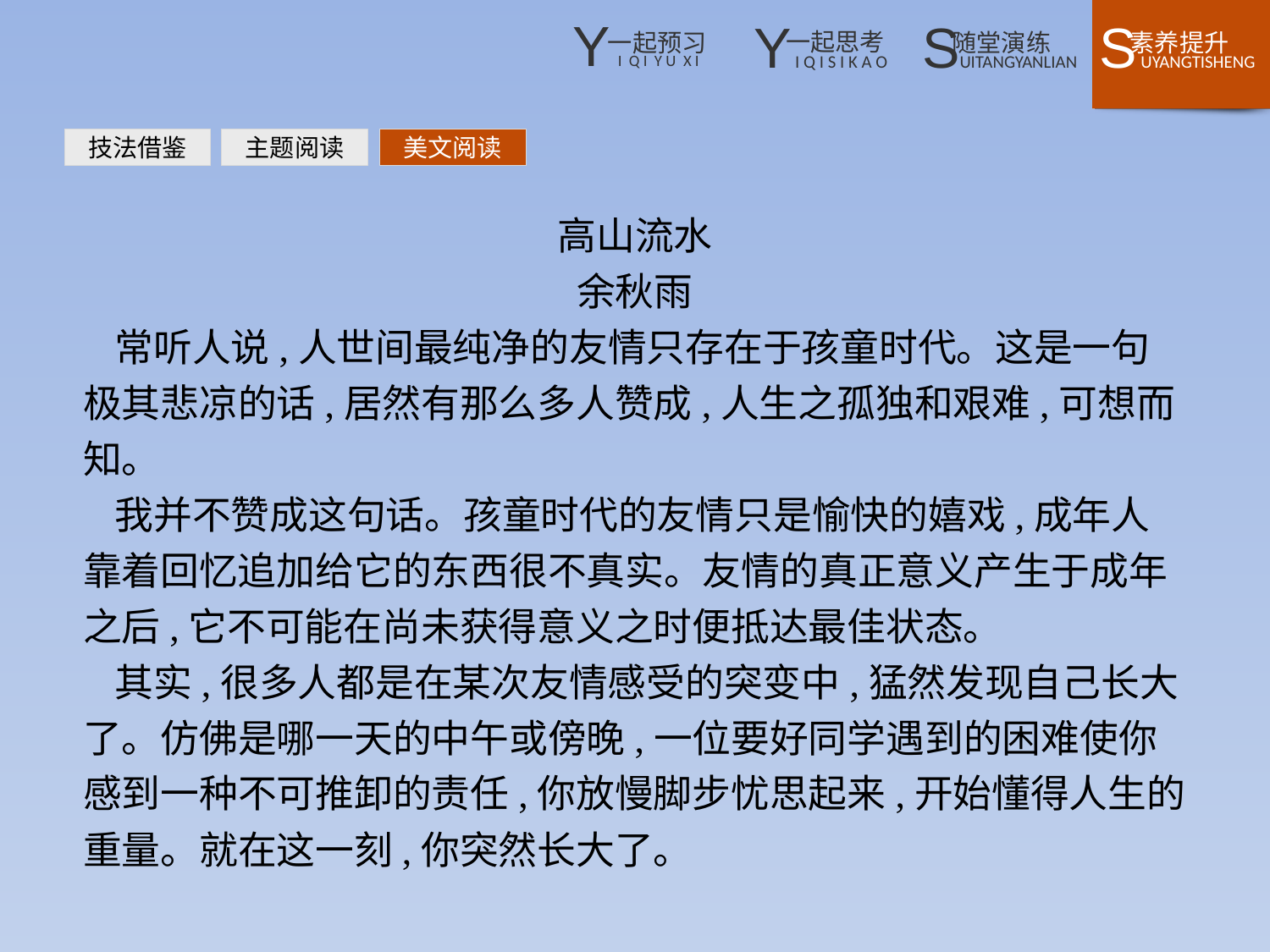

技法借鉴
主题阅读
美文阅读
高山流水
余秋雨
常听人说,人世间最纯净的友情只存在于孩童时代。这是一句极其悲凉的话,居然有那么多人赞成,人生之孤独和艰难,可想而知。
我并不赞成这句话。孩童时代的友情只是愉快的嬉戏,成年人靠着回忆追加给它的东西很不真实。友情的真正意义产生于成年之后,它不可能在尚未获得意义之时便抵达最佳状态。
其实,很多人都是在某次友情感受的突变中,猛然发现自己长大了。仿佛是哪一天的中午或傍晚,一位要好同学遇到的困难使你感到一种不可推卸的责任,你放慢脚步忧思起来,开始懂得人生的重量。就在这一刻,你突然长大了。